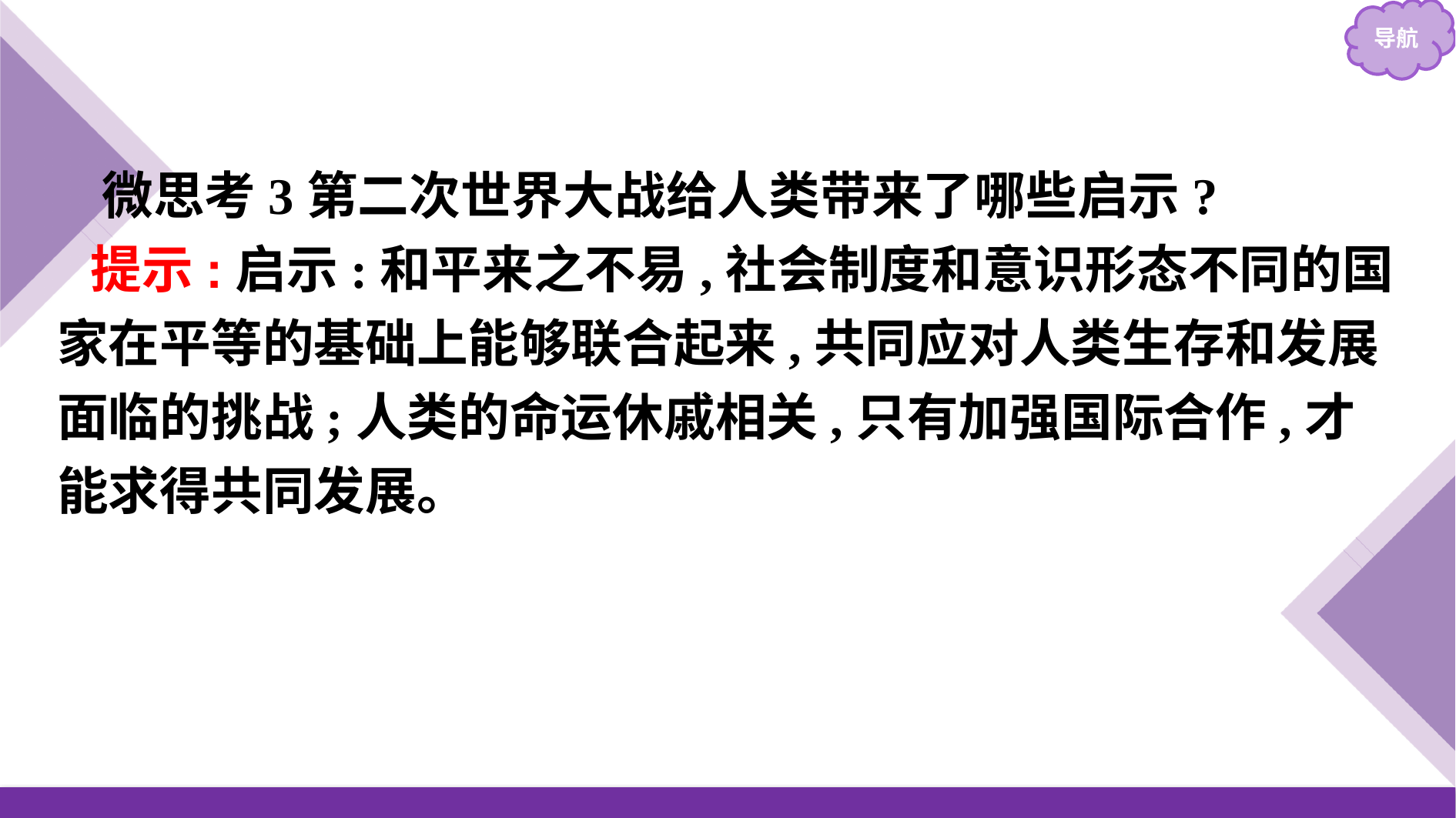

微思考3第二次世界大战给人类带来了哪些启示?
提示:启示:和平来之不易,社会制度和意识形态不同的国家在平等的基础上能够联合起来,共同应对人类生存和发展面临的挑战;人类的命运休戚相关,只有加强国际合作,才能求得共同发展。